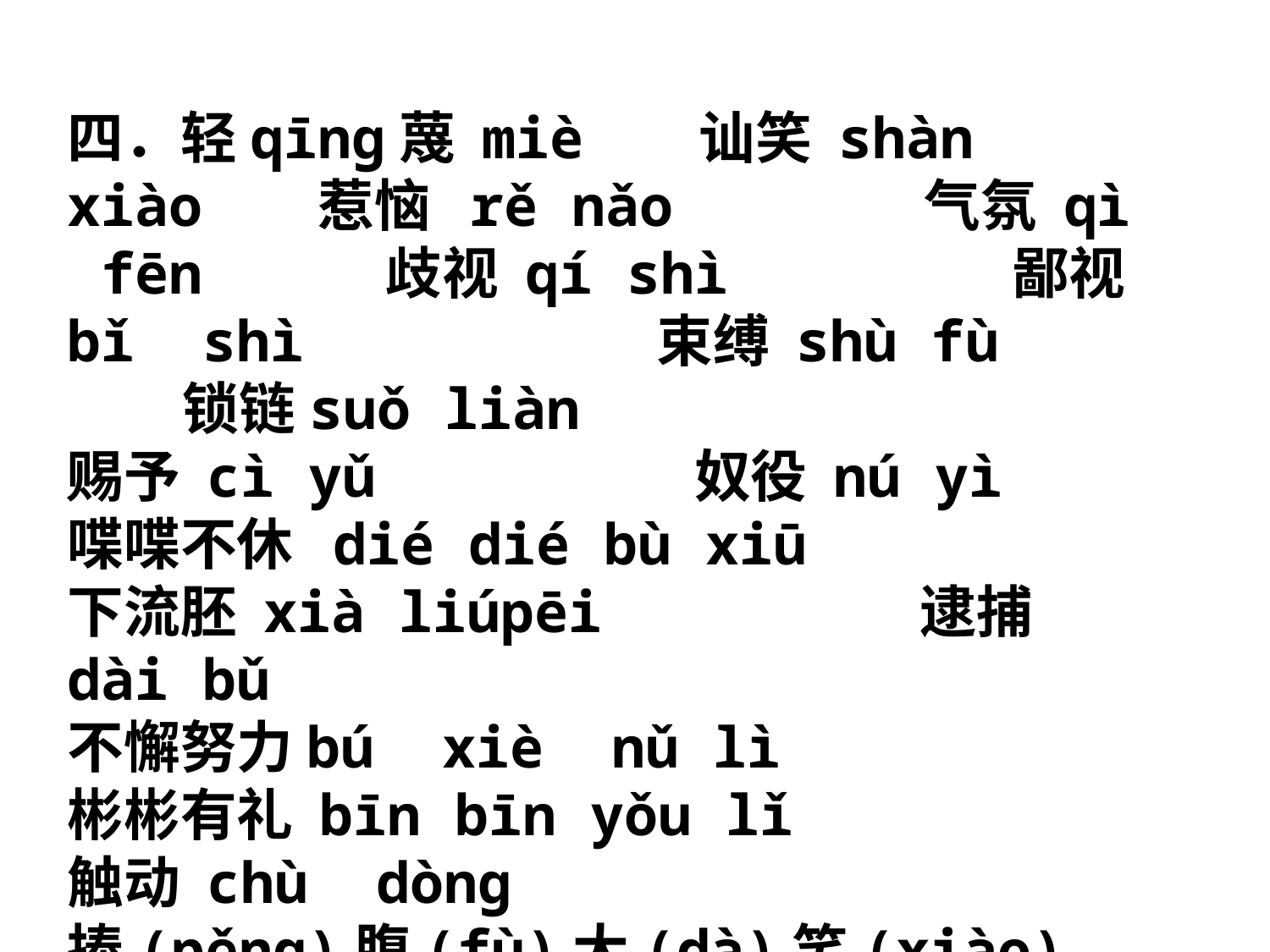

四．轻qīng蔑 miè   讪笑 shàn  xiào   惹恼  rě nǎo       气氛 qì  fēn     歧视 qí shì        鄙视bǐ  shì          束缚 shù fù        锁链suǒ liàn
赐予 cì yǔ         奴役 nú yì
喋喋不休  dié dié bù xiū
下流胚 xià liúpēi         逮捕dài bǔ
不懈努力bú  xiè  nǔ lì
彬彬有礼 bīn bīn yǒu lǐ
触动 chù  dòng
捧(pěng)腹(fù)大(dà)笑(xiào)